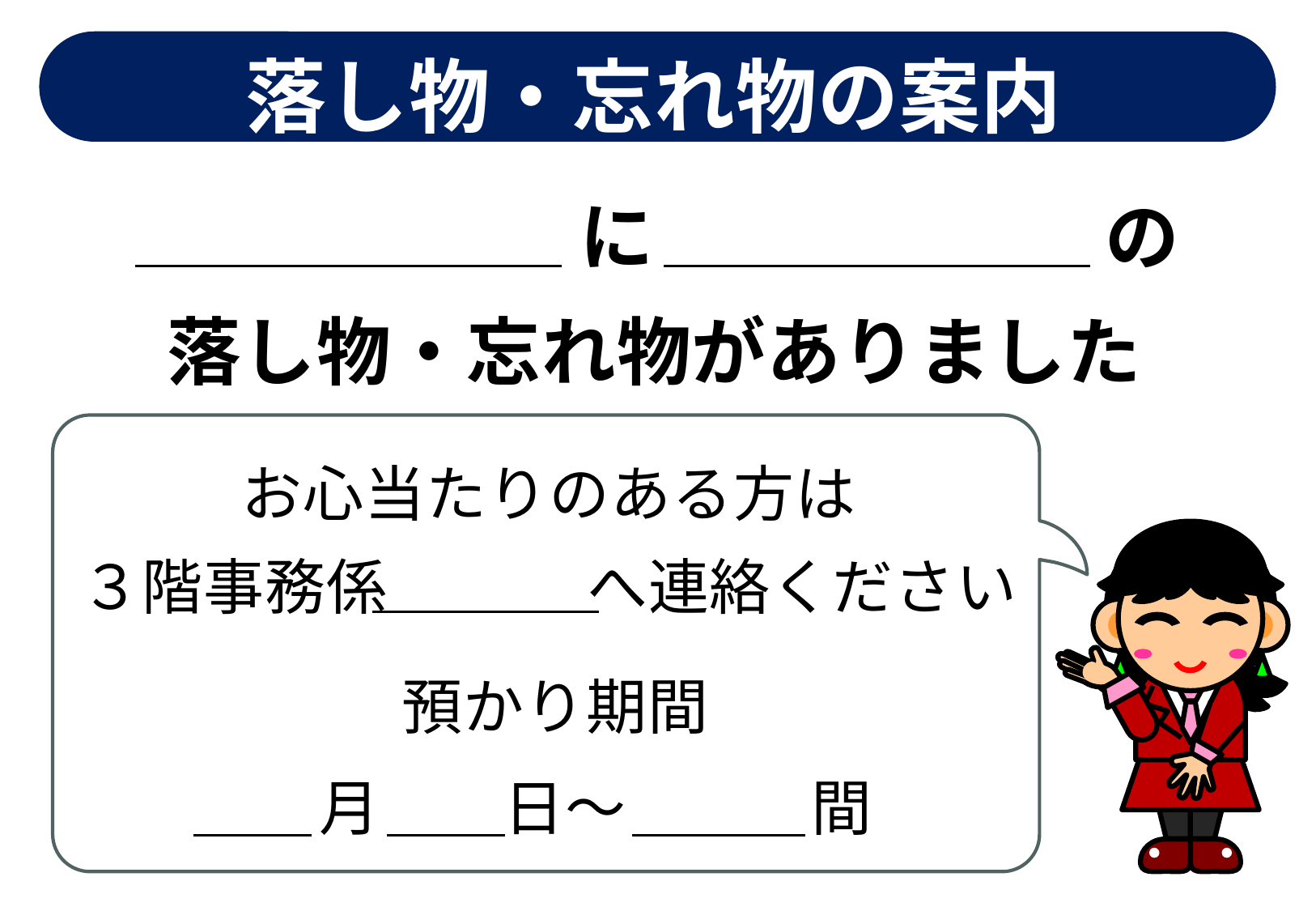

落し物・忘れ物の案内

　　　　　に　　　　　　の
落し物・忘れ物がありました
お心当たりのある方は
３階事務係　　 　へ連絡ください

預かり期間
月　　日～　　　間